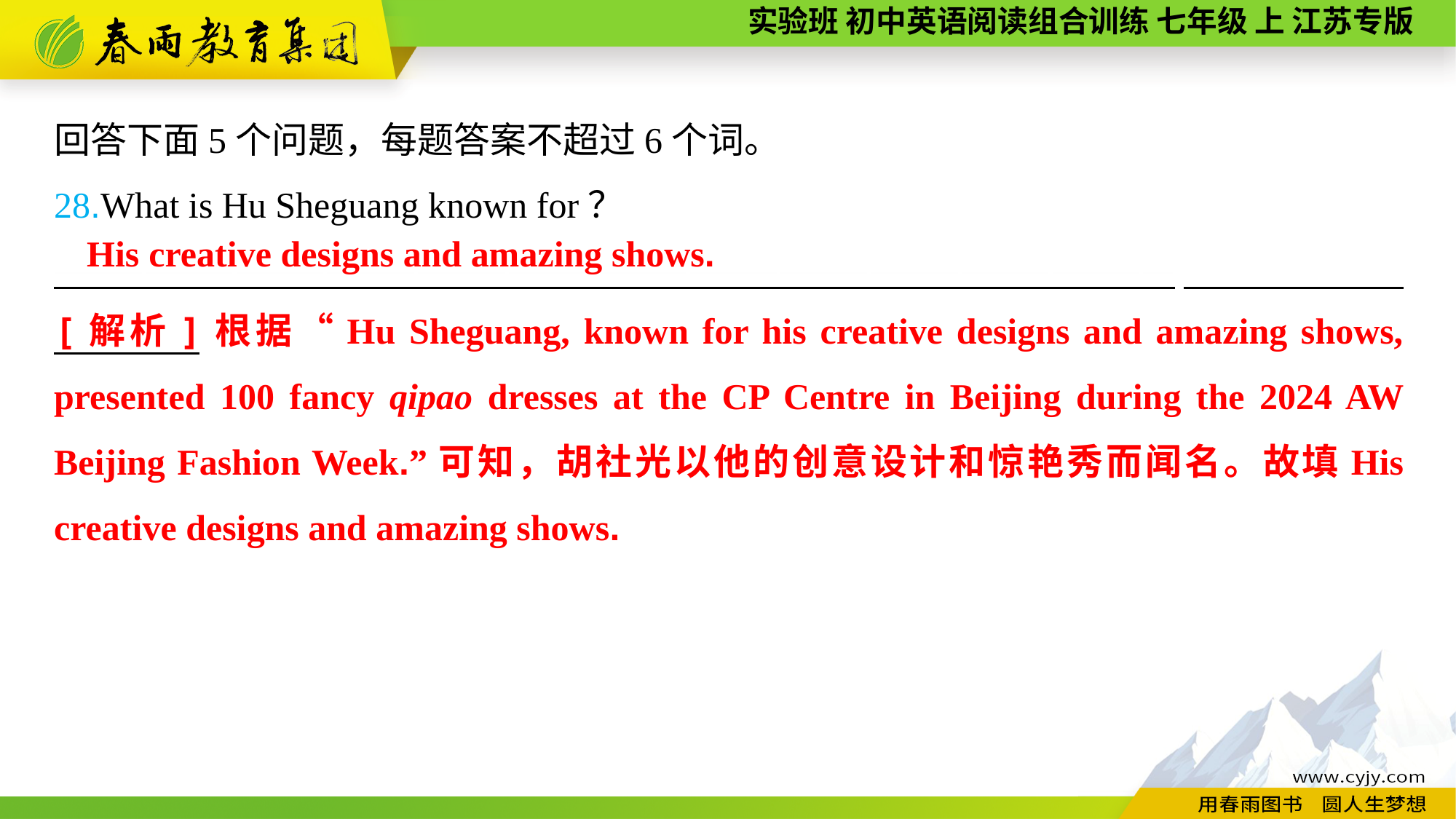

回答下面5个问题，每题答案不超过6个词。
28.What is Hu Sheguang known for？
—————————————————————————————————————
His creative designs and amazing shows.
[解析]根据“Hu Sheguang, known for his creative designs and amazing shows, presented 100 fancy qipao dresses at the CP Centre in Beijing during the 2024 AW Beijing Fashion Week.”可知，胡社光以他的创意设计和惊艳秀而闻名。故填His creative designs and amazing shows.